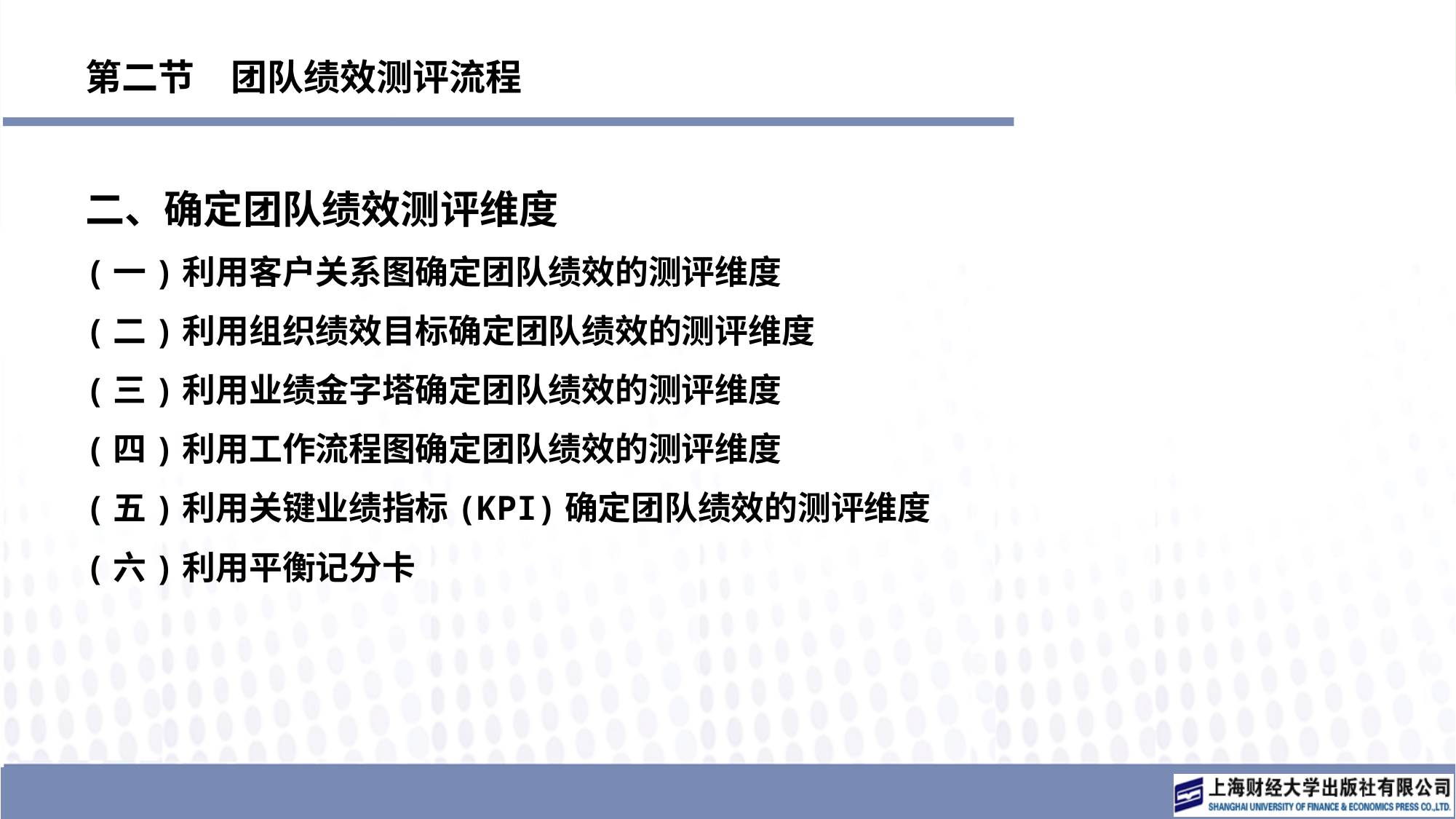

# 第二节　团队绩效测评流程
二、确定团队绩效测评维度
(一)利用客户关系图确定团队绩效的测评维度
(二)利用组织绩效目标确定团队绩效的测评维度
(三)利用业绩金字塔确定团队绩效的测评维度
(四)利用工作流程图确定团队绩效的测评维度
(五)利用关键业绩指标(KPI)确定团队绩效的测评维度
(六)利用平衡记分卡